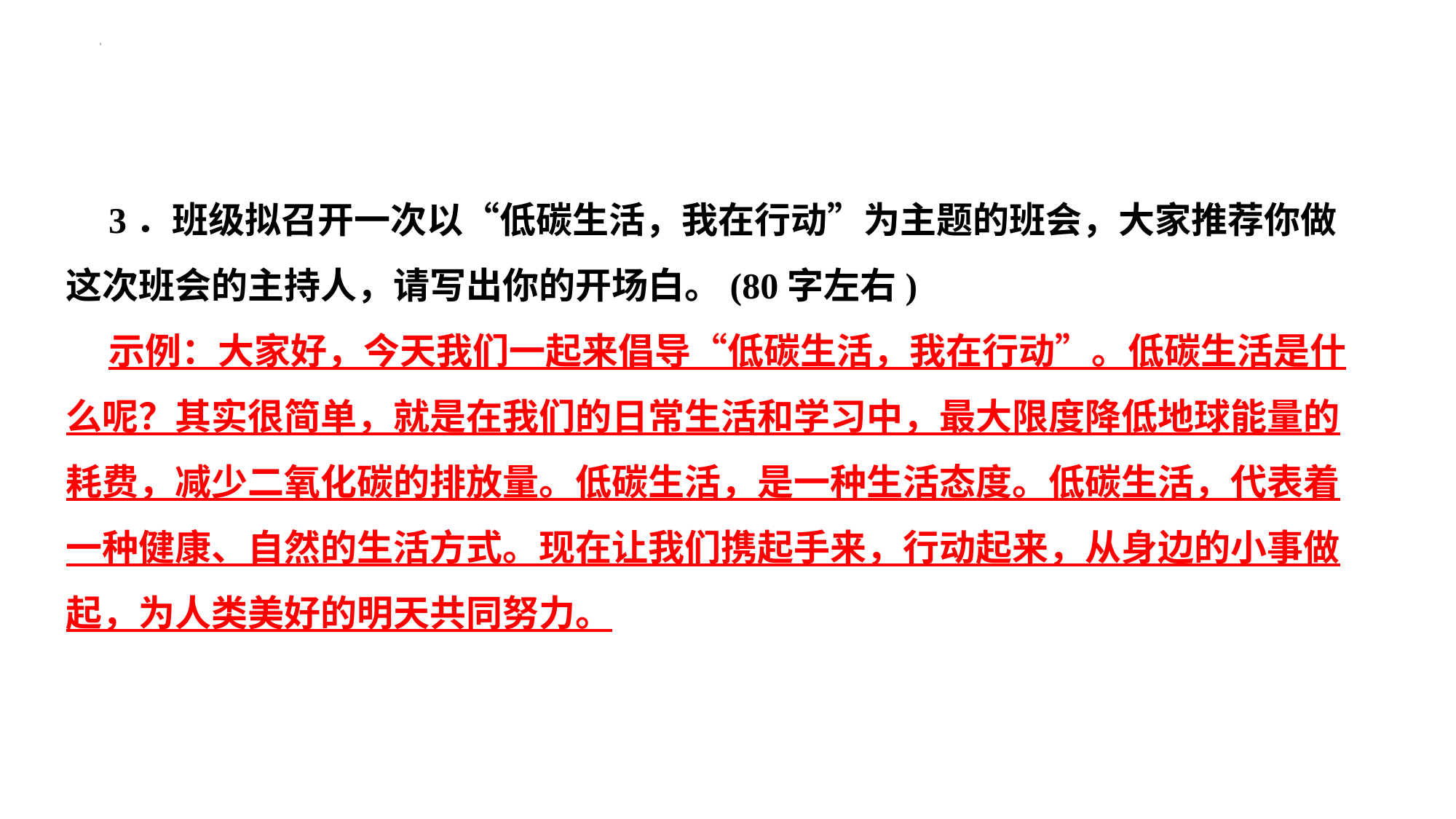

3．班级拟召开一次以“低碳生活，我在行动”为主题的班会，大家推荐你做这次班会的主持人，请写出你的开场白。(80字左右)
示例：大家好，今天我们一起来倡导“低碳生活，我在行动”。低碳生活是什么呢？其实很简单，就是在我们的日常生活和学习中，最大限度降低地球能量的耗费，减少二氧化碳的排放量。低碳生活，是一种生活态度。低碳生活，代表着一种健康、自然的生活方式。现在让我们携起手来，行动起来，从身边的小事做起，为人类美好的明天共同努力。